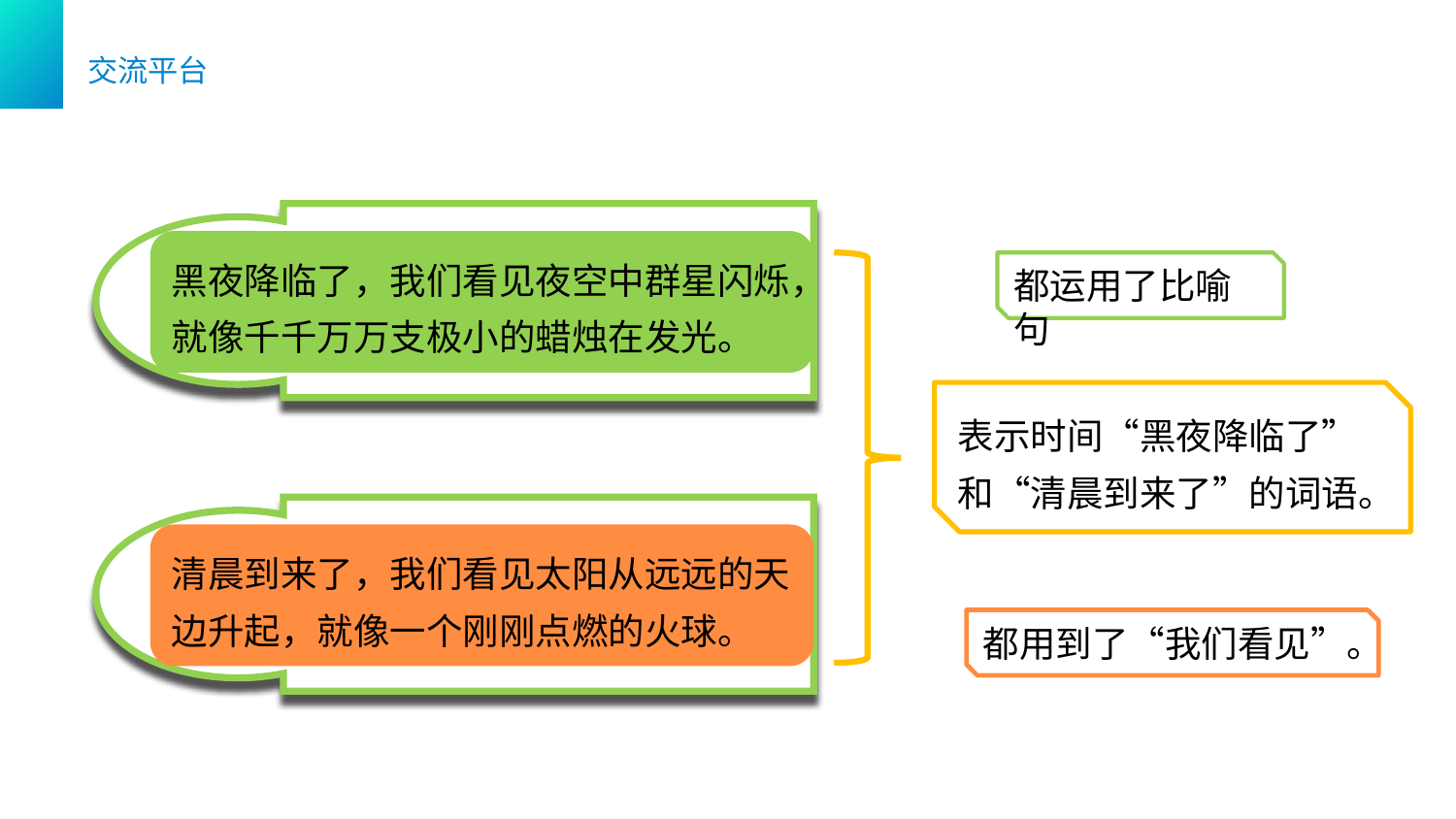

交流平台

黑夜降临了，我们看见夜空中群星闪烁，就像千千万万支极小的蜡烛在发光。

都运用了比喻句
表示时间“黑夜降临了”和“清晨到来了”的词语。

清晨到来了，我们看见太阳从远远的天边升起，就像一个刚刚点燃的火球。
都用到了“我们看见”。